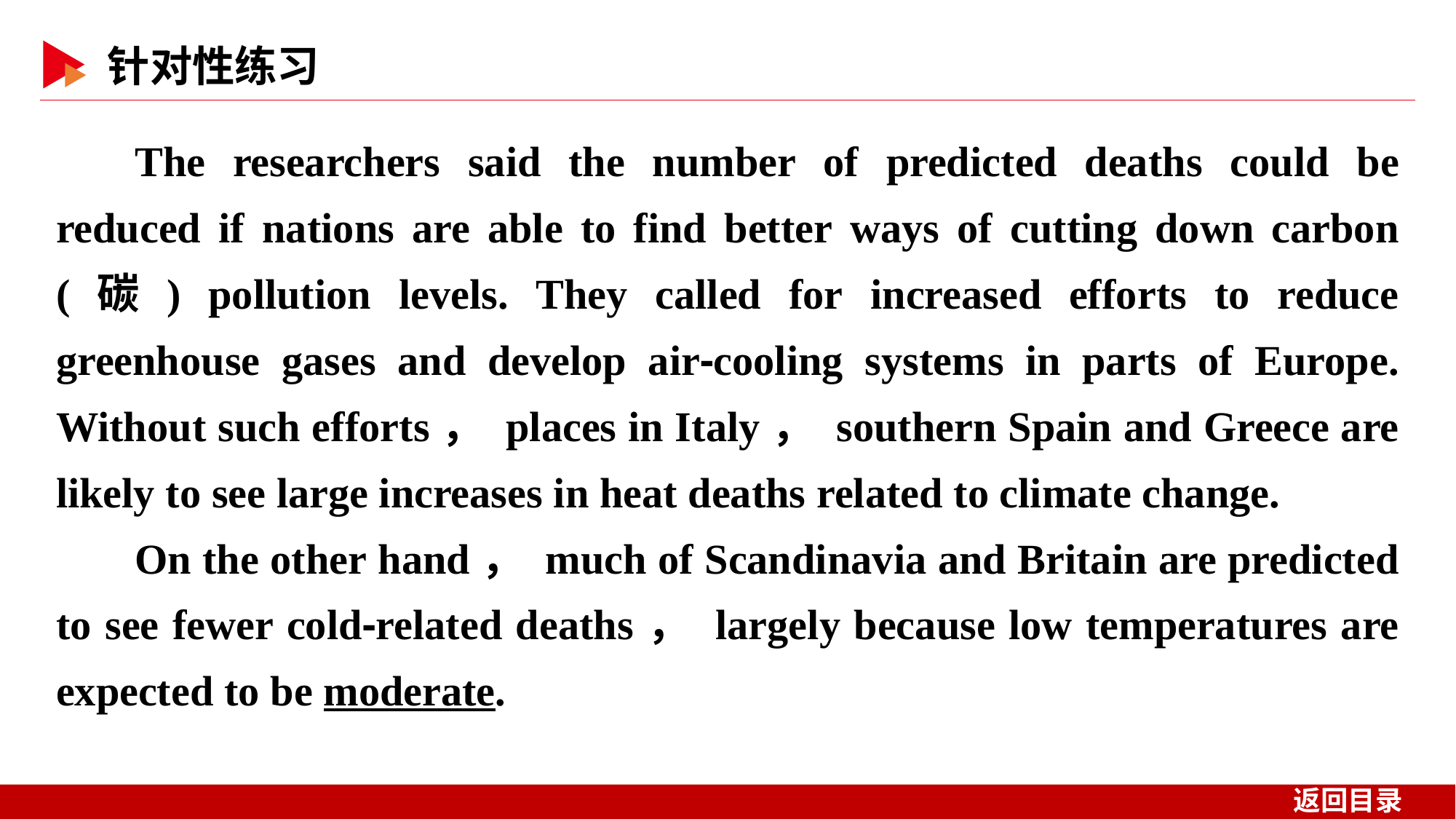

The researchers said the number of predicted deaths could be reduced if nations are able to find better ways of cutting down carbon(碳) pollution levels. They called for increased efforts to reduce greenhouse gases and develop air⁃cooling systems in parts of Europe. Without such efforts， places in Italy， southern Spain and Greece are likely to see large increases in heat deaths related to climate change.
On the other hand， much of Scandinavia and Britain are predicted to see fewer cold⁃related deaths， largely because low temperatures are expected to be moderate.